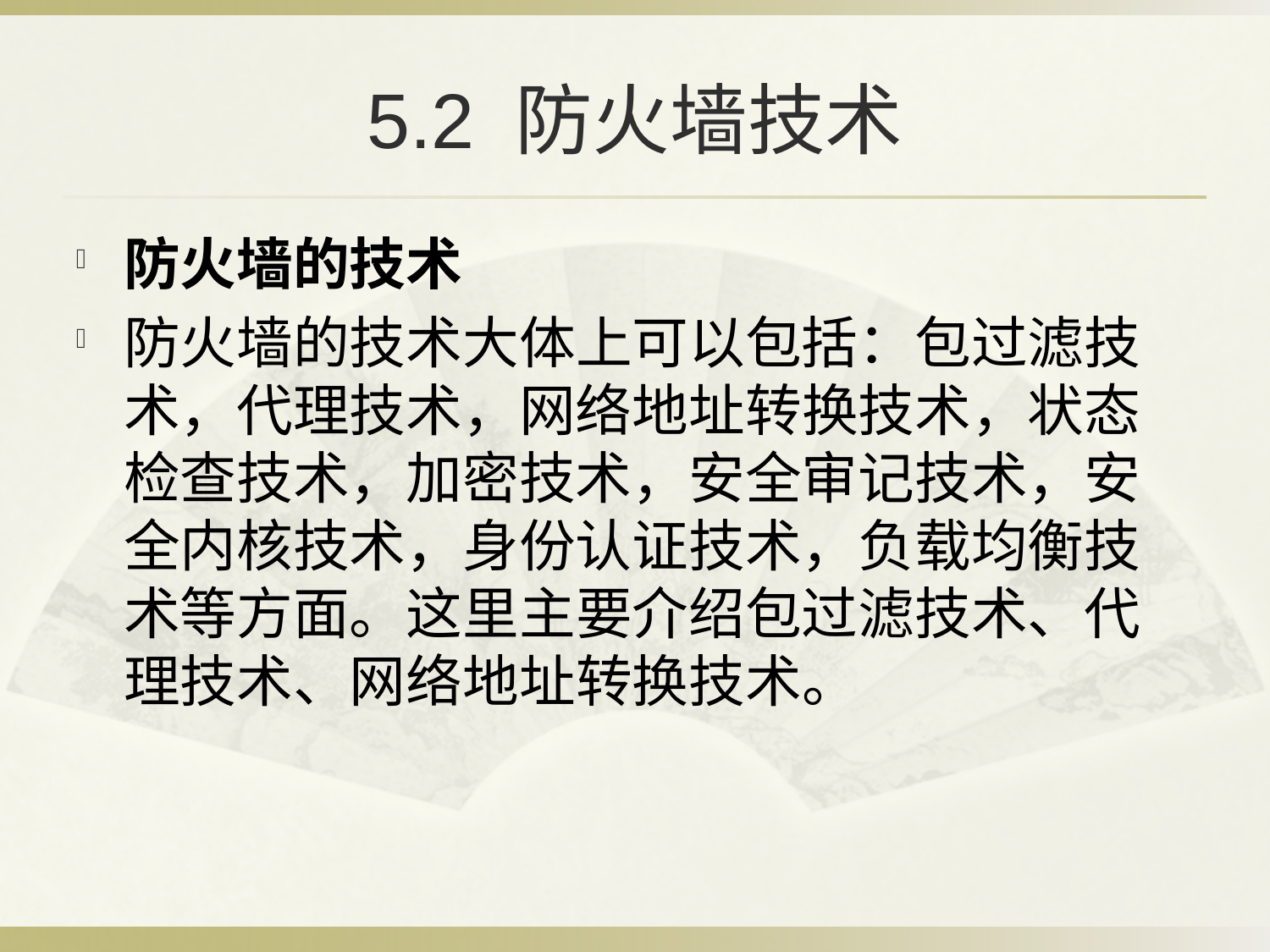

# 5.2 防火墙技术
防火墙的技术
防火墙的技术大体上可以包括：包过滤技术，代理技术，网络地址转换技术，状态检查技术，加密技术，安全审记技术，安全内核技术，身份认证技术，负载均衡技术等方面。这里主要介绍包过滤技术、代理技术、网络地址转换技术。